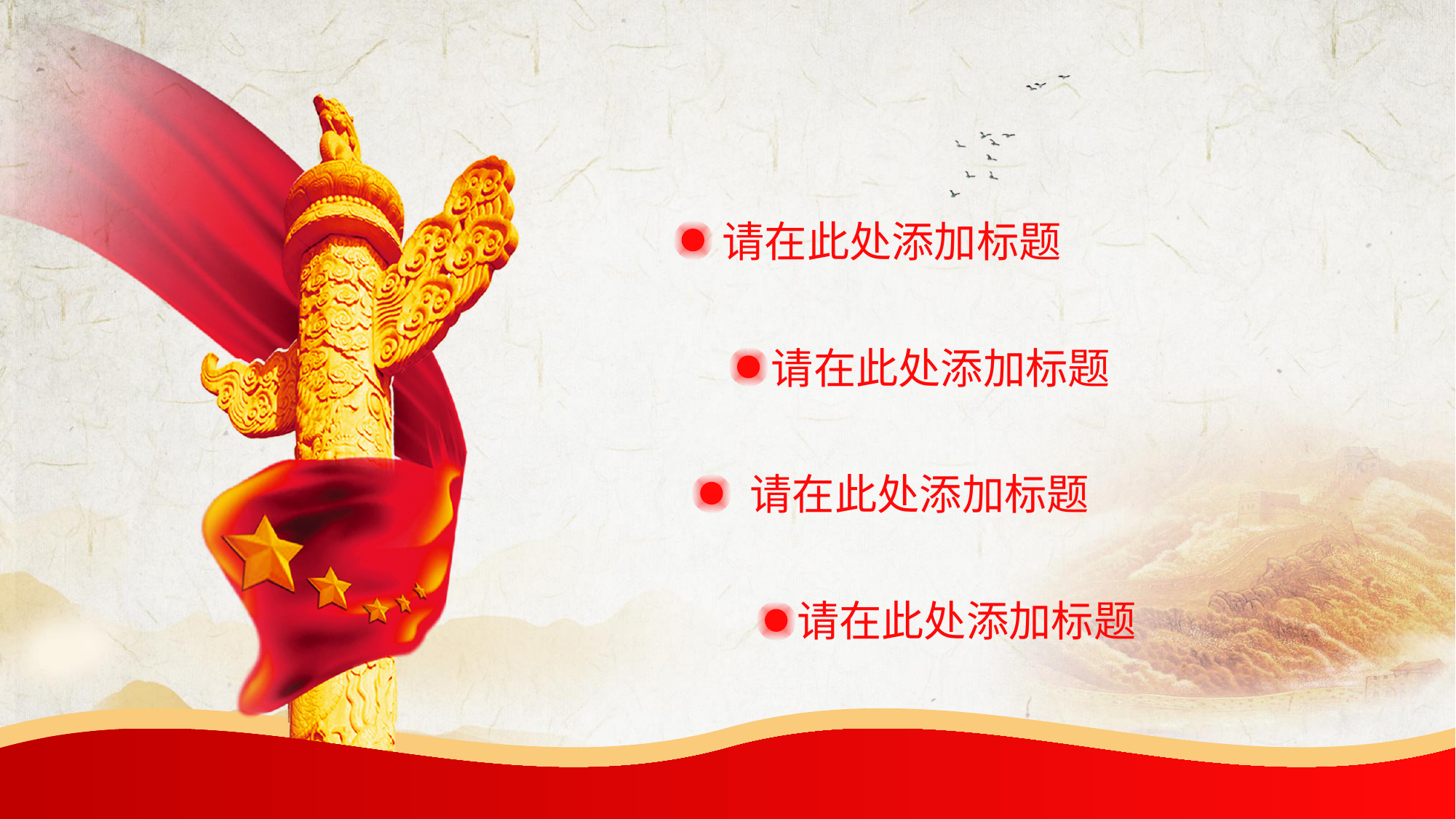

请在此处添加标题

请在此处添加标题

请在此处添加标题

请在此处添加标题